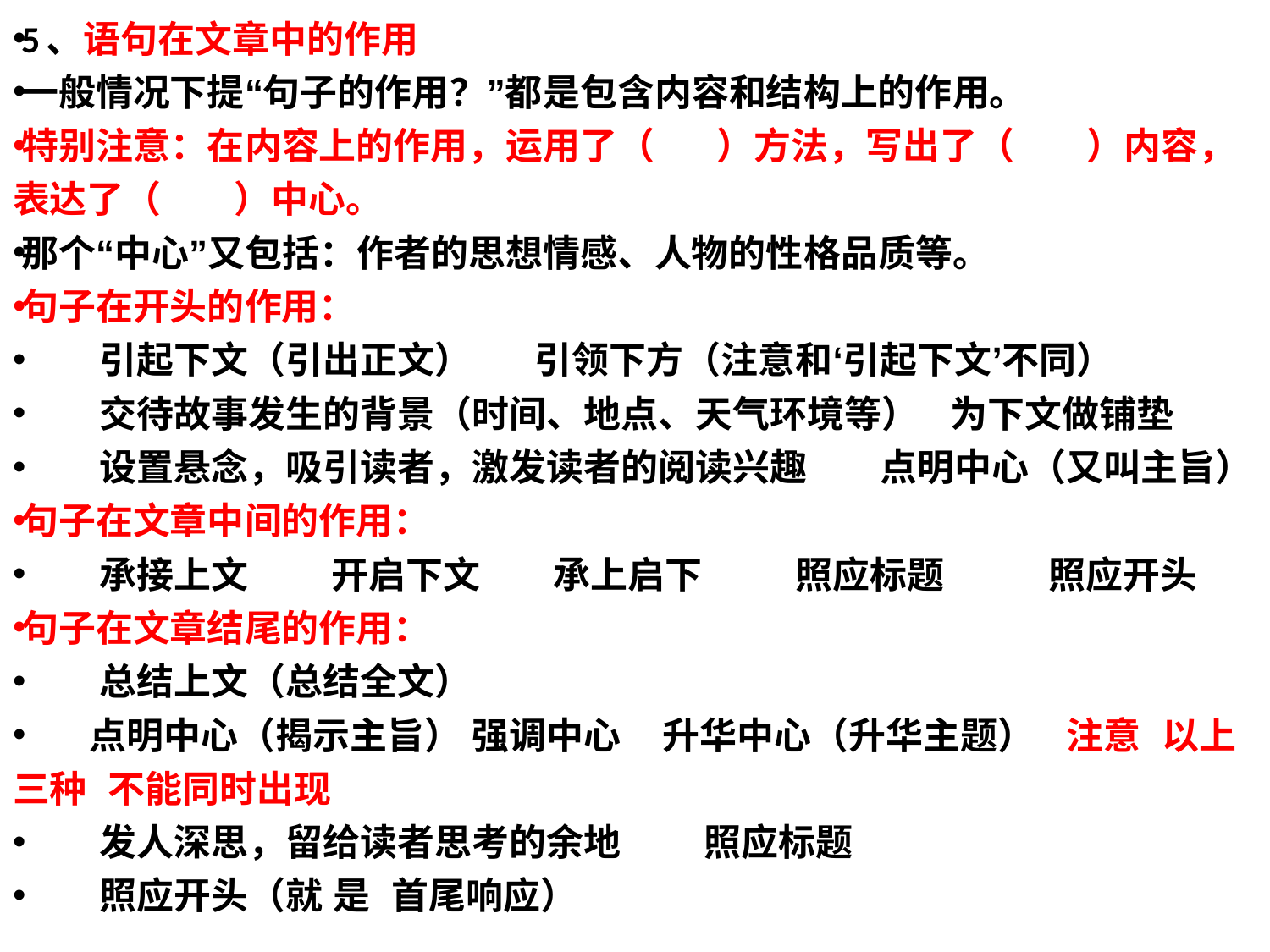

5、语句在文章中的作用
一般情况下提“句子的作用？”都是包含内容和结构上的作用。
特别注意：在内容上的作用，运用了（      ）方法，写出了（       ）内容，表达了（       ）中心。
那个“中心”又包括：作者的思想情感、人物的性格品质等。
句子在开头的作用：
       引起下文（引出正文）      引领下方（注意和‘引起下文’不同）
       交待故事发生的背景（时间、地点、天气环境等）   为下文做铺垫
       设置悬念，吸引读者，激发读者的阅读兴趣       点明中心（又叫主旨）
句子在文章中间的作用：
       承接上文        开启下文       承上启下         照应标题          照应开头
句子在文章结尾的作用：
       总结上文（总结全文）
      点明中心（揭示主旨） 强调中心    升华中心（升华主题）   注意  以上三种  不能同时出现
       发人深思，留给读者思考的余地        照应标题
       照应开头（就 是  首尾响应）

#